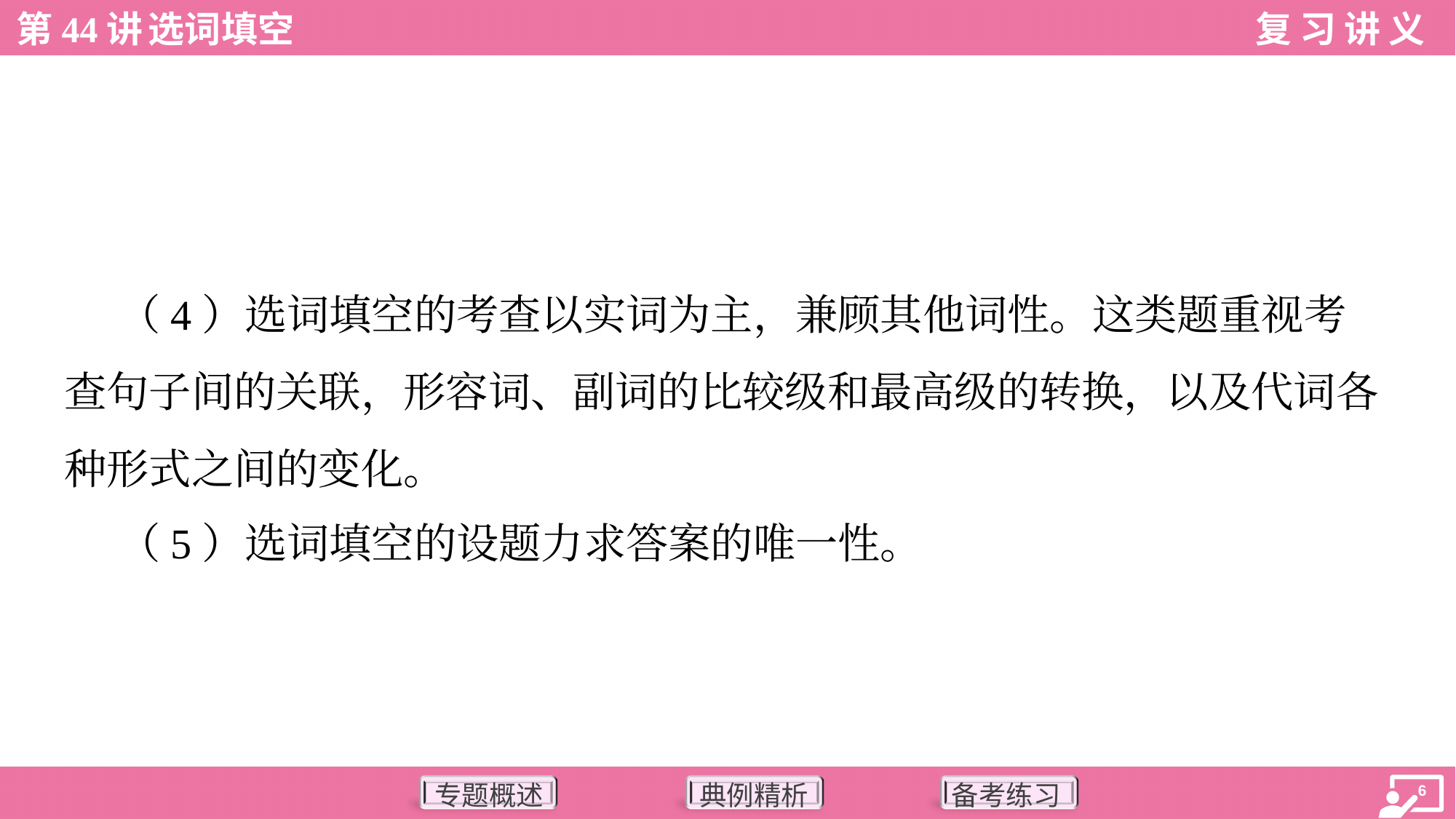

（4）选词填空的考查以实词为主，兼顾其他词性。这类题重视考
查句子间的关联，形容词、副词的比较级和最高级的转换，以及代词各
种形式之间的变化。
    （5）选词填空的设题力求答案的唯一性。